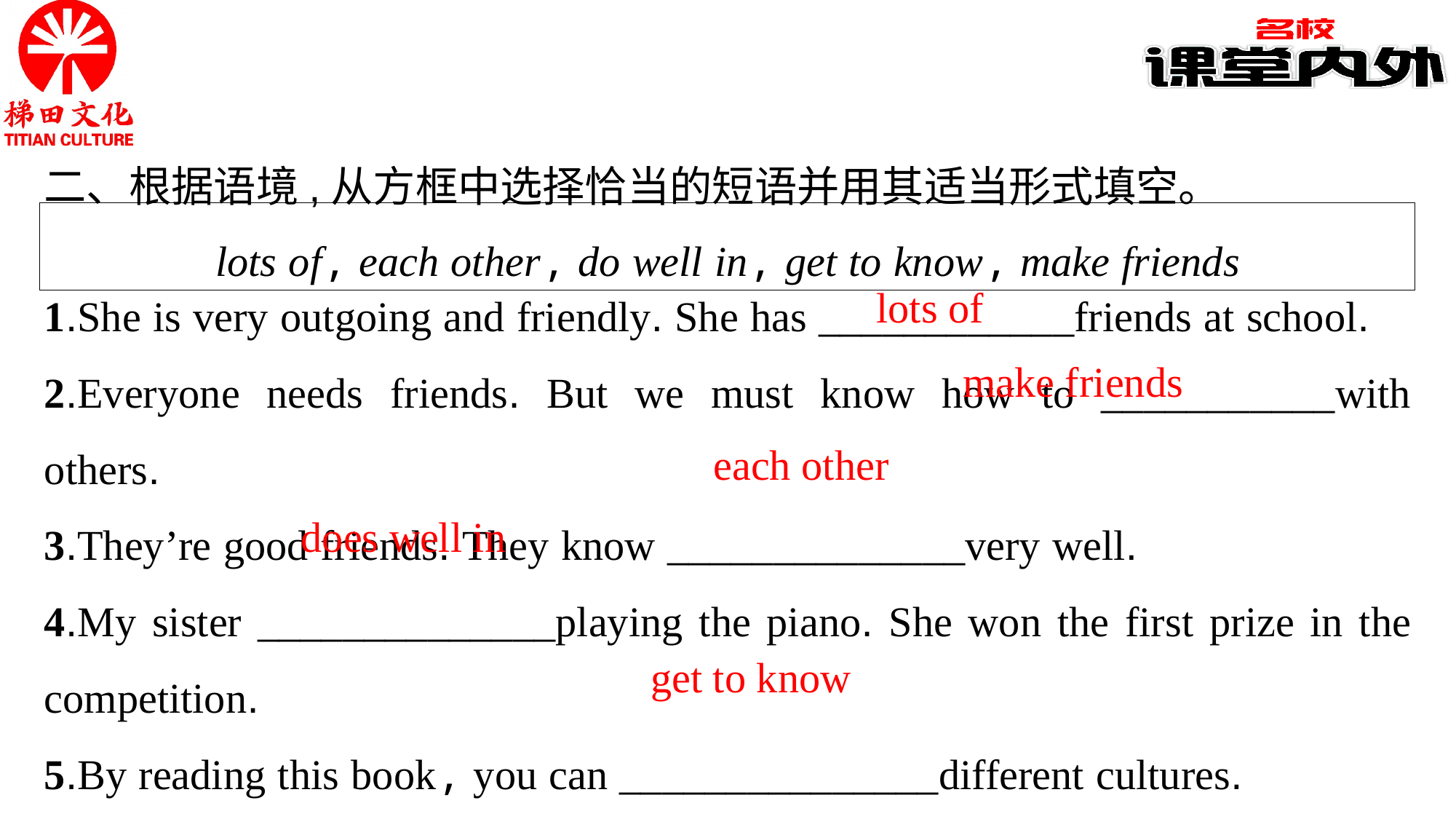

二、根据语境,从方框中选择恰当的短语并用其适当形式填空。
lots of, each other, do well in, get to know, make friends
1.She is very outgoing and friendly. She has ____________friends at school.
2.Everyone needs friends. But we must know how to ___________with others.
3.They’re good friends. They know ______________very well.
4.My sister ______________playing the piano. She won the first prize in the competition.
5.By reading this book, you can _______________different cultures.
lots of
make friends
each other
does well in
get to know